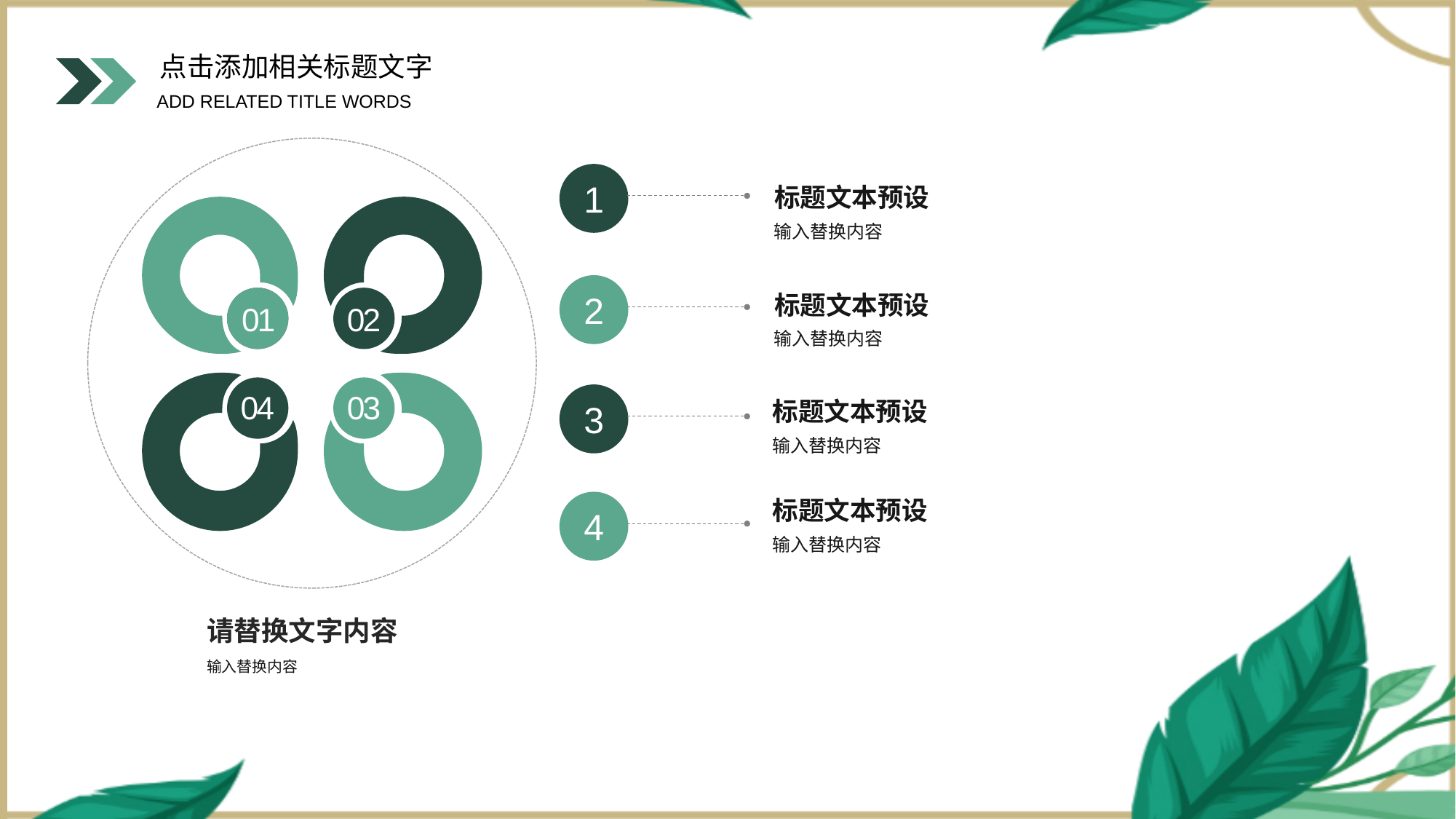

01

02

04

03
1
标题文本预设
输入替换内容
2
标题文本预设
输入替换内容
3
标题文本预设
输入替换内容
标题文本预设
4
输入替换内容
请替换文字内容
输入替换内容